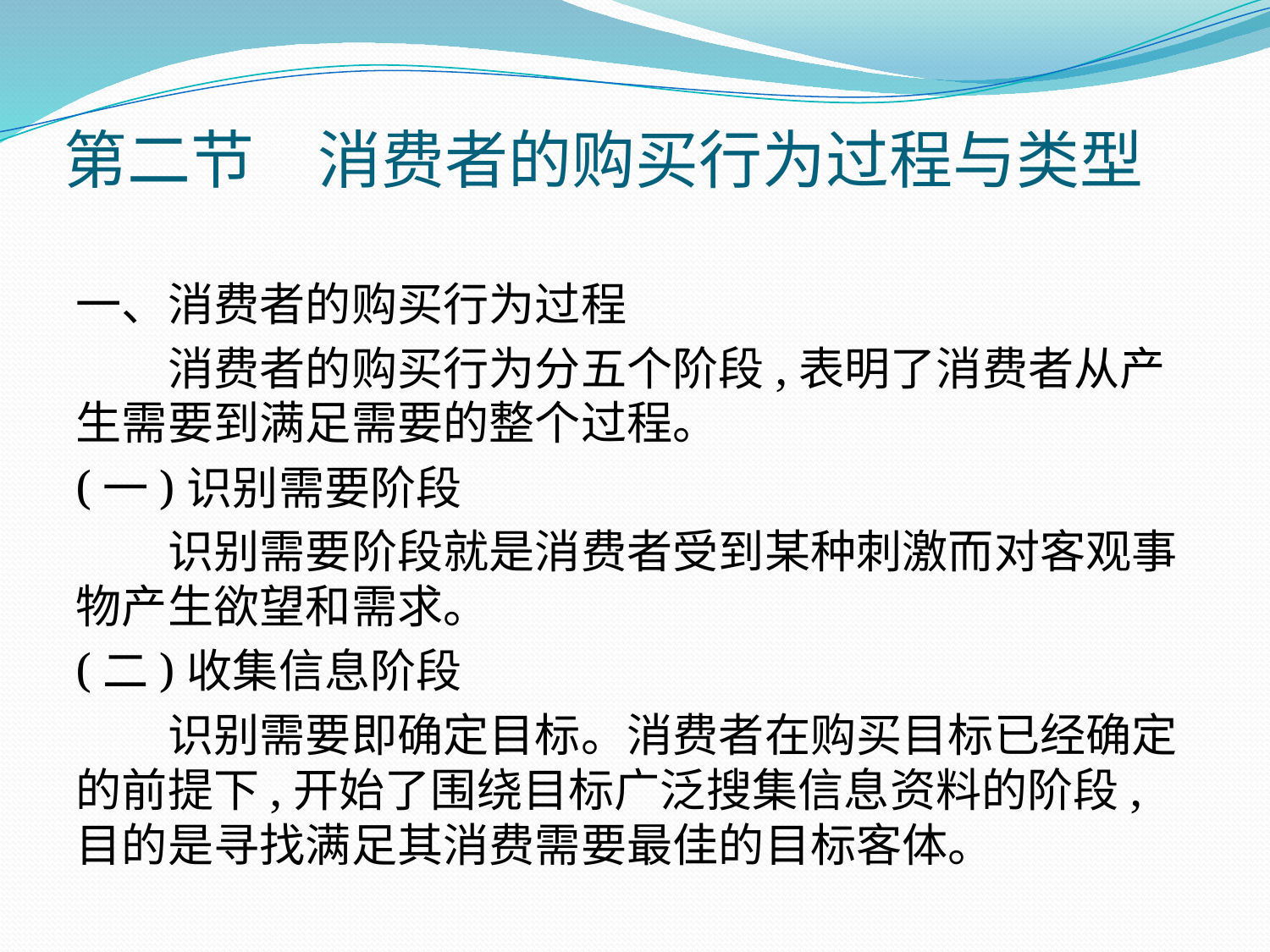

# 第二节　消费者的购买行为过程与类型
一、消费者的购买行为过程
　　消费者的购买行为分五个阶段,表明了消费者从产生需要到满足需要的整个过程。
(一)识别需要阶段
　　识别需要阶段就是消费者受到某种刺激而对客观事物产生欲望和需求。
(二)收集信息阶段
　　识别需要即确定目标。消费者在购买目标已经确定的前提下,开始了围绕目标广泛搜集信息资料的阶段,目的是寻找满足其消费需要最佳的目标客体。